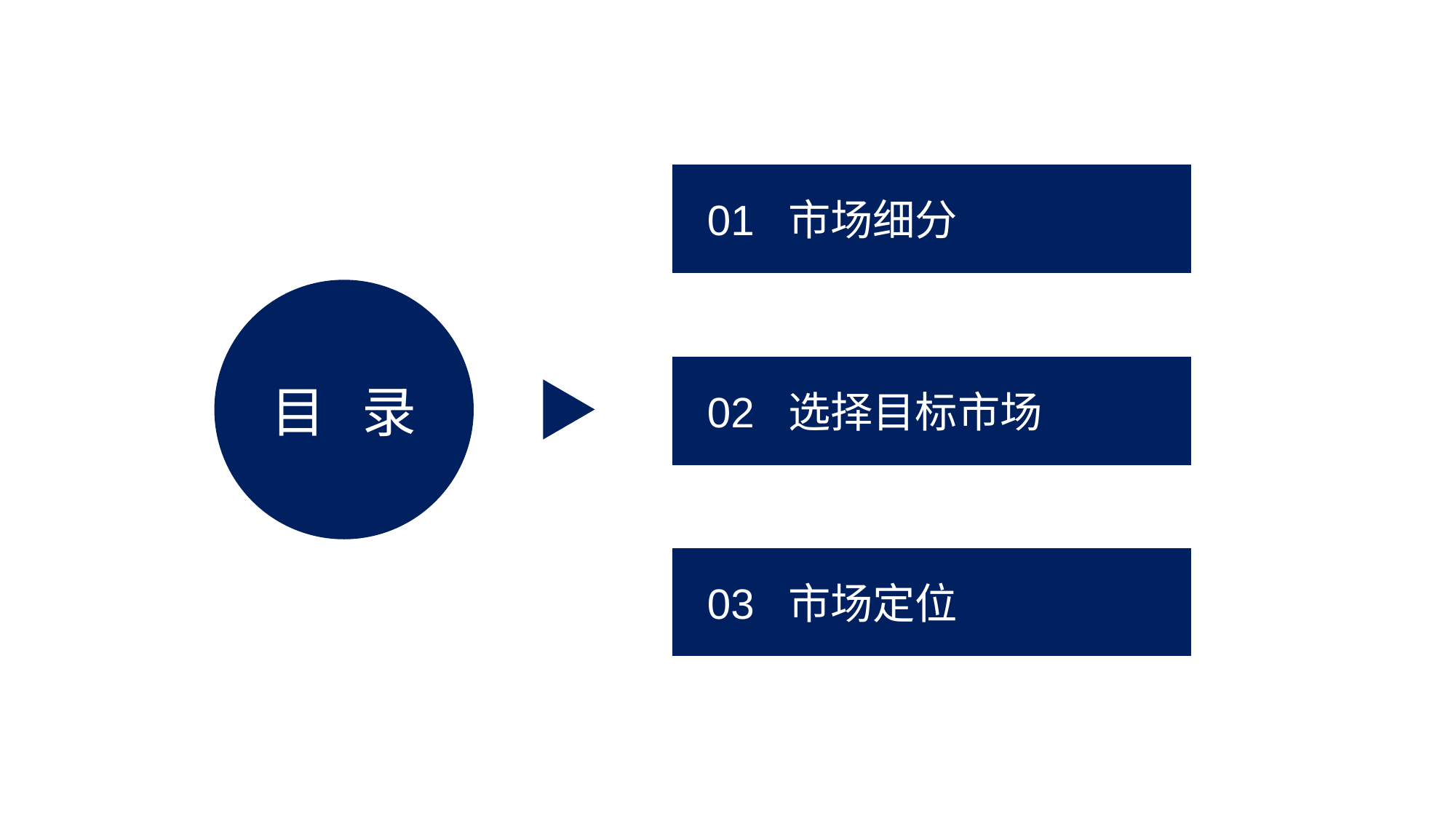

01  市场细分

目   录
  02  选择目标市场

  03  市场定位